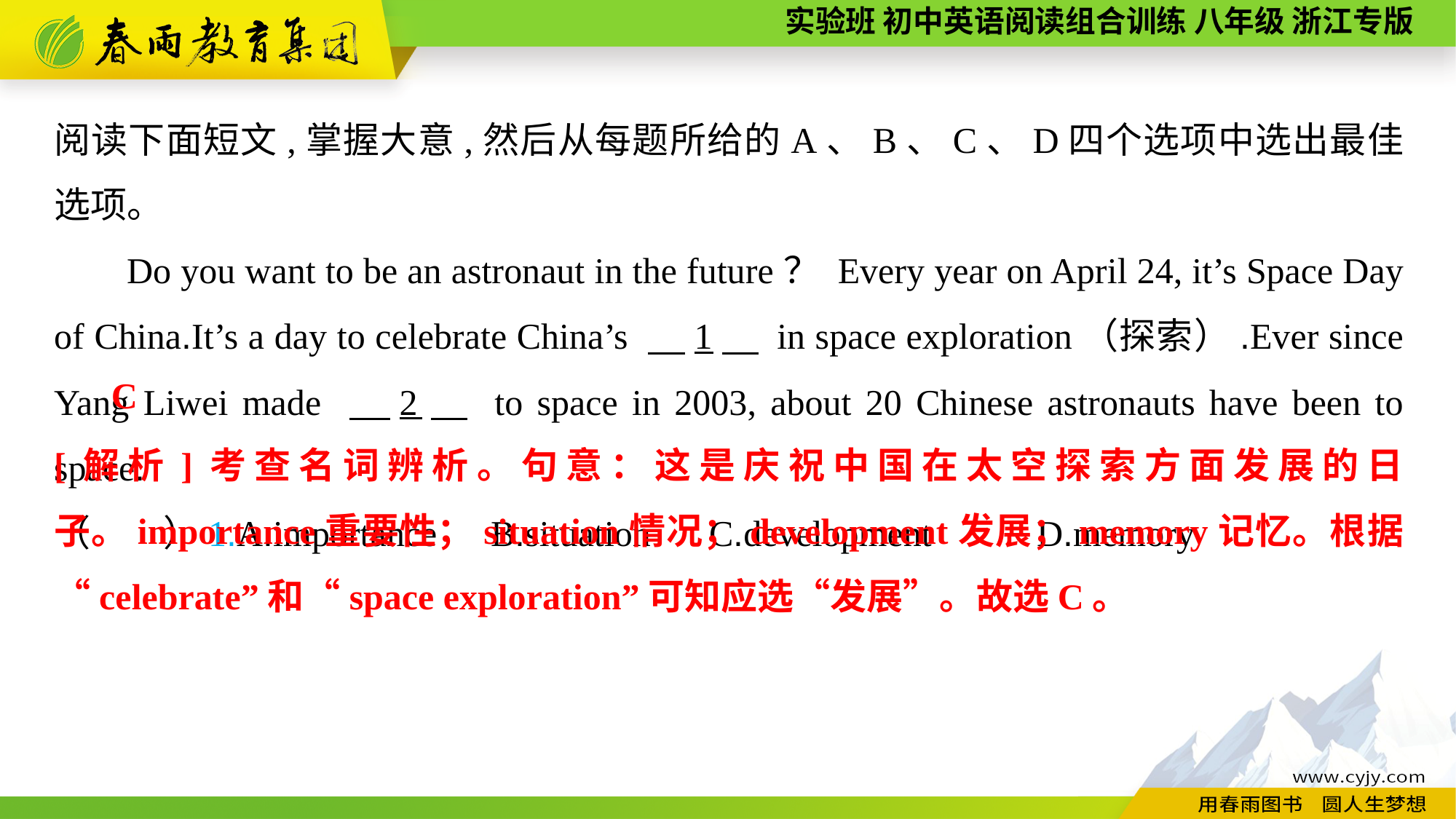

阅读下面短文,掌握大意,然后从每题所给的A、B、C、D四个选项中选出最佳选项。
Do you want to be an astronaut in the future？ Every year on April 24, it’s Space Day of China.It’s a day to celebrate China’s 　1　 in space exploration（探索）.Ever since Yang Liwei made 　2　 to space in 2003, about 20 Chinese astronauts have been to space.
（　　）1.A.importance	B.situation	C.development	D.memory
C
[解析]考查名词辨析。句意：这是庆祝中国在太空探索方面发展的日子。importance重要性；situation情况；development发展；memory记忆。根据“celebrate”和“space exploration”可知应选“发展”。故选C。